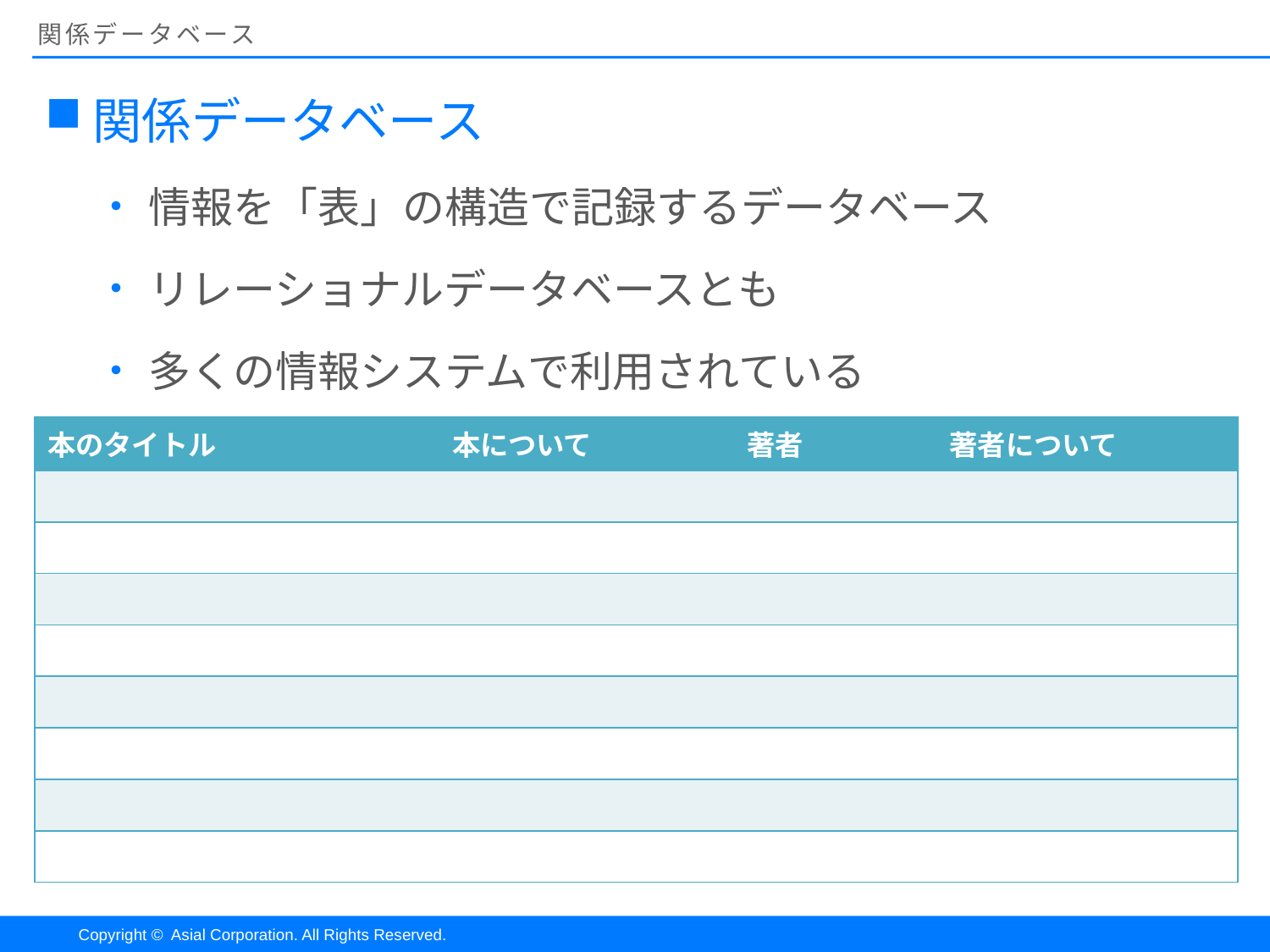

# 関係データベース

関係データベース
情報を「表」の構造で記録するデータベース
リレーショナルデータベースとも
多くの情報システムで利用されている
| 本のタイトル | 本について | 著者 | 著者について |
| --- | --- | --- | --- |
|  |  |  |  |
|  |  |  |  |
|  |  |  |  |
|  |  |  |  |
|  |  |  |  |
|  |  |  |  |
|  |  |  |  |
|  |  |  |  |